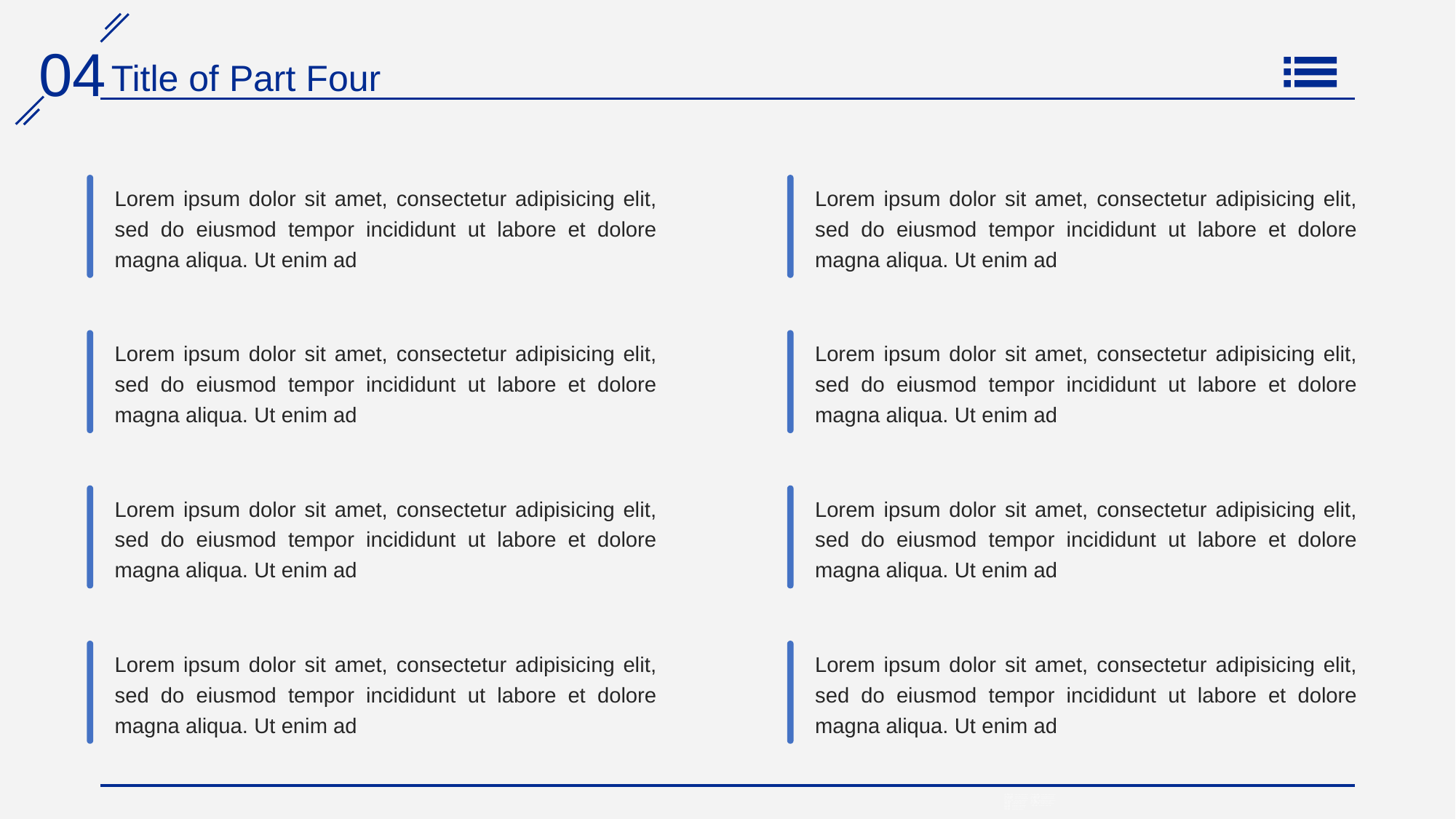

Lorem ipsum dolor sit amet, consectetur adipisicing elit, sed do eiusmod tempor incididunt ut labore et dolore magna aliqua. Ut enim ad
Lorem ipsum dolor sit amet, consectetur adipisicing elit, sed do eiusmod tempor incididunt ut labore et dolore magna aliqua. Ut enim ad

Lorem ipsum dolor sit amet, consectetur adipisicing elit, sed do eiusmod tempor incididunt ut labore et dolore magna aliqua. Ut enim ad
Lorem ipsum dolor sit amet, consectetur adipisicing elit, sed do eiusmod tempor incididunt ut labore et dolore magna aliqua. Ut enim ad

Lorem ipsum dolor sit amet, consectetur adipisicing elit, sed do eiusmod tempor incididunt ut labore et dolore magna aliqua. Ut enim ad
Lorem ipsum dolor sit amet, consectetur adipisicing elit, sed do eiusmod tempor incididunt ut labore et dolore magna aliqua. Ut enim ad

Lorem ipsum dolor sit amet, consectetur adipisicing elit, sed do eiusmod tempor incididunt ut labore et dolore magna aliqua. Ut enim ad
Lorem ipsum dolor sit amet, consectetur adipisicing elit, sed do eiusmod tempor incididunt ut labore et dolore magna aliqua. Ut enim ad

PPT模板下载：www.1ppt.com/moban/     行业PPT模板：www.1ppt.com/hangye/
节日PPT模板：www.1ppt.com/jieri/           PPT素材下载：www.1ppt.com/sucai/
PPT背景图片：www.1ppt.com/beijing/      PPT图表下载：www.1ppt.com/tubiao/
优秀PPT下载：www.1ppt.com/xiazai/        PPT教程： www.1ppt.com/powerpoint/
Word教程： www.1ppt.com/word/              Excel教程：www.1ppt.com/excel/
资料下载：www.1ppt.com/ziliao/                PPT课件下载：www.1ppt.com/kejian/
范文下载：www.1ppt.com/fanwen/             试卷下载：www.1ppt.com/shiti/
教案下载：www.1ppt.com/jiaoan/
字体下载：www.1ppt.com/ziti/